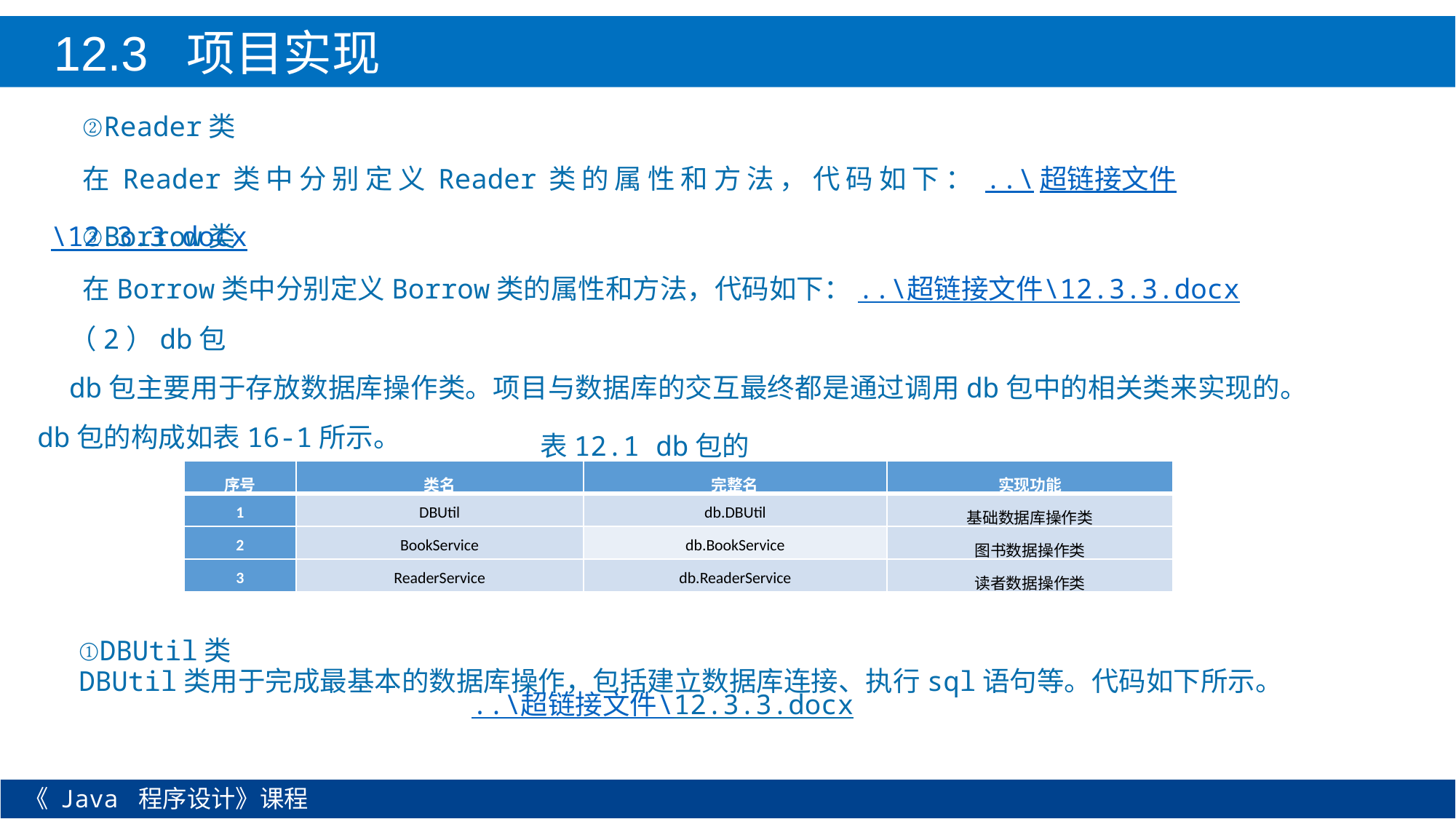

12.3  项目实现
②Reader类
在Reader类中分别定义Reader类的属性和方法，代码如下：..\超链接文件\12.3.3.docx
③Borrow类
在Borrow类中分别定义Borrow类的属性和方法，代码如下：..\超链接文件\12.3.3.docx

（2）db包
db包主要用于存放数据库操作类。项目与数据库的交互最终都是通过调用db包中的相关类来实现的。db包的构成如表16-1所示。
表12.1 db包的构成
| 序号 | 类名 | 完整名 | 实现功能 |
| --- | --- | --- | --- |
| 1 | DBUtil | db.DBUtil | 基础数据库操作类 |
| 2 | BookService | db.BookService | 图书数据操作类 |
| 3 | ReaderService | db.ReaderService | 读者数据操作类 |
①DBUtil类
DBUtil类用于完成最基本的数据库操作，包括建立数据库连接、执行sql语句等。代码如下所示。
                        ..\超链接文件\12.3.3.docx

《 Java 程序设计》课程